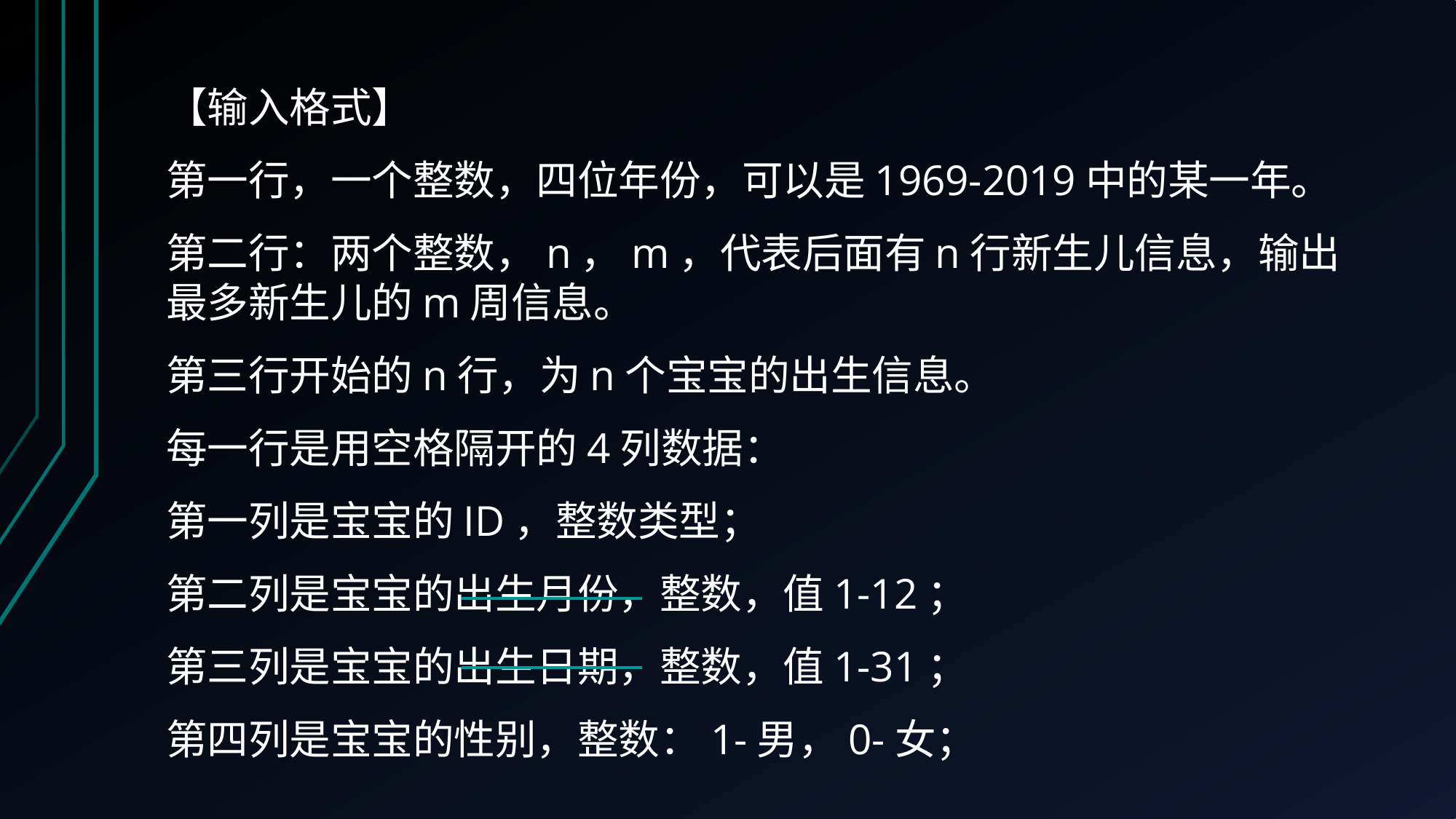

【输入格式】
第一行，一个整数，四位年份，可以是1969-2019中的某一年。
第二行：两个整数，n，m，代表后面有n行新生儿信息，输出最多新生儿的m周信息。
第三行开始的n行，为n个宝宝的出生信息。
每一行是用空格隔开的4列数据：
第一列是宝宝的ID，整数类型；
第二列是宝宝的出生月份，整数，值1-12；
第三列是宝宝的出生日期，整数，值1-31；
第四列是宝宝的性别，整数：1-男，0-女；